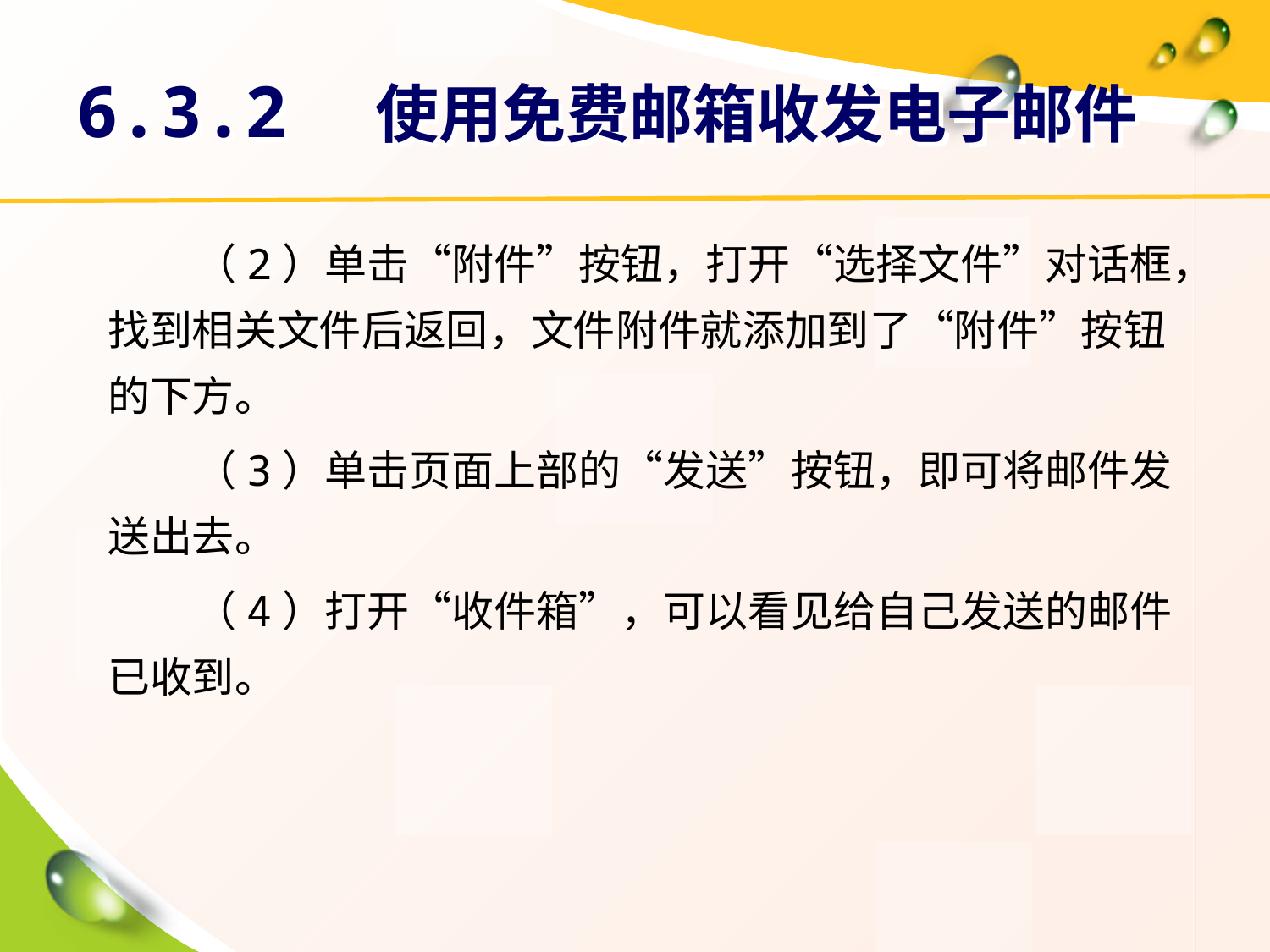

# 6.3.2　使用免费邮箱收发电子邮件
（2）单击“附件”按钮，打开“选择文件”对话框，找到相关文件后返回，文件附件就添加到了“附件”按钮的下方。
（3）单击页面上部的“发送”按钮，即可将邮件发送出去。
（4）打开“收件箱”，可以看见给自己发送的邮件已收到。